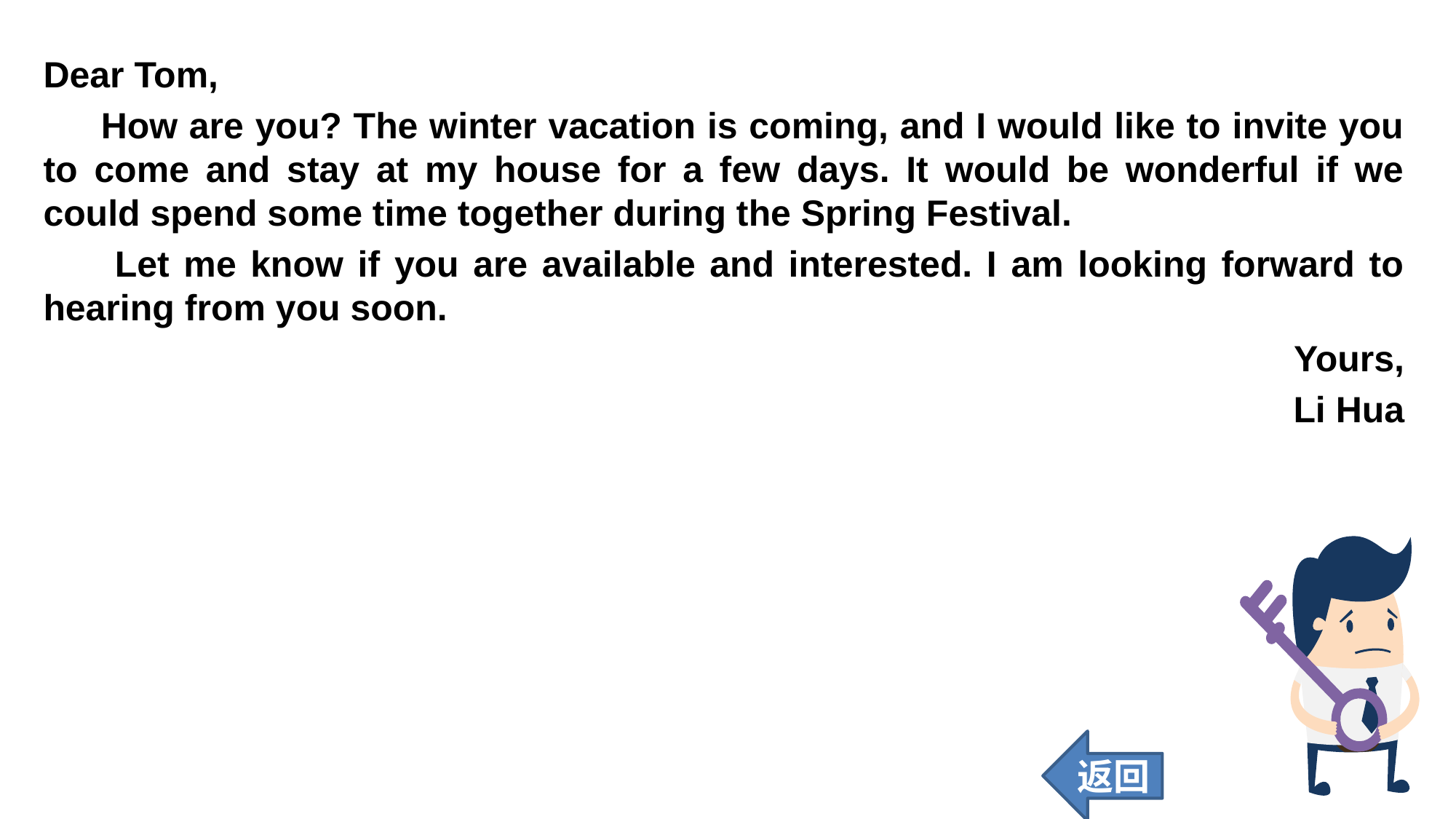

Dear Tom,
     How are you? The winter vacation is coming, and I would like to invite you to come and stay at my house for a few days. It would be wonderful if we could spend some time together during the Spring Festival.
     Let me know if you are available and interested. I am looking forward to hearing from you soon.
Yours,
Li Hua

返回
57